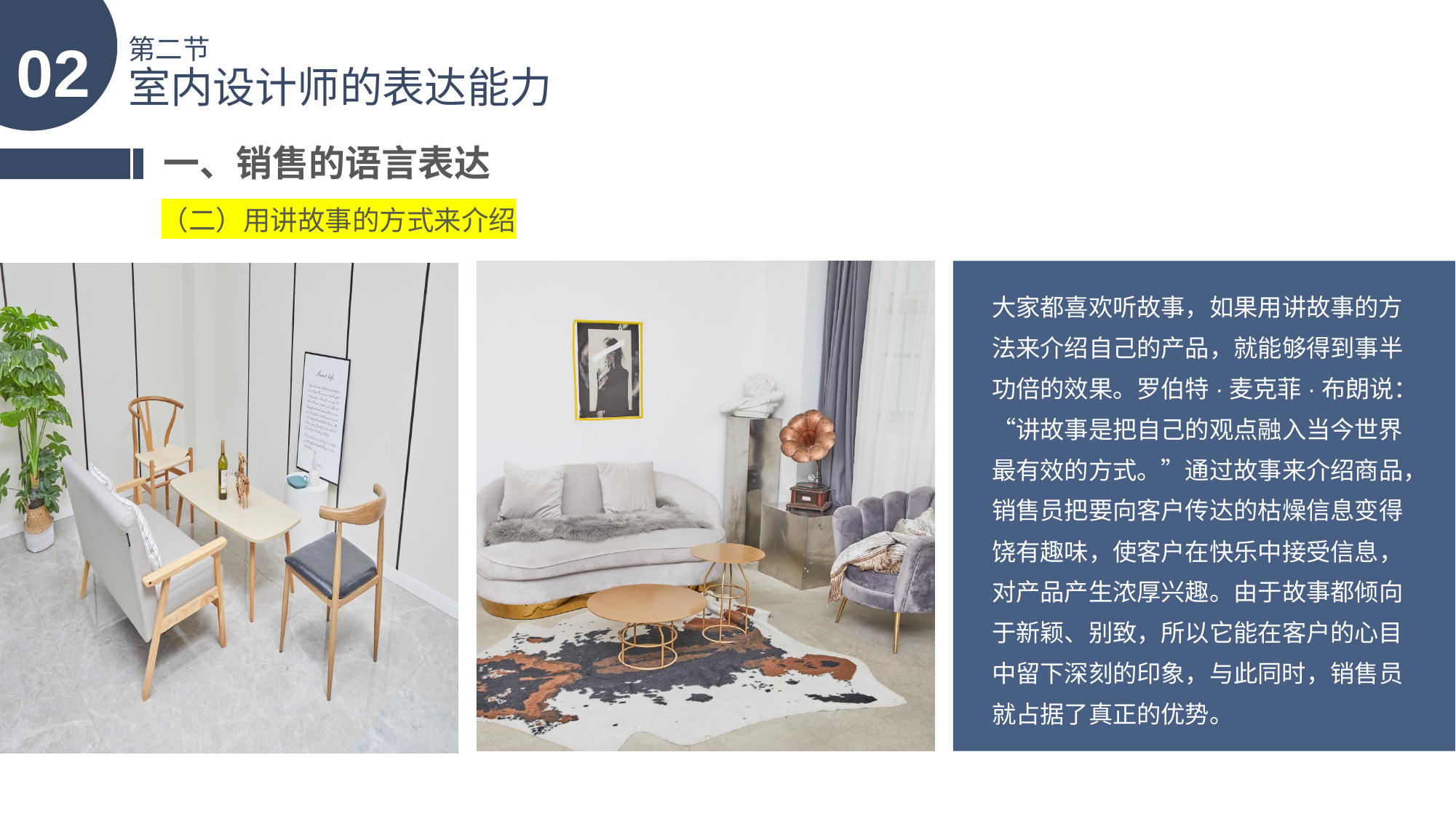

02
第二节
室内设计师的表达能力
一、销售的语言表达
（二）用讲故事的方式来介绍

大家都喜欢听故事，如果用讲故事的方法来介绍自己的产品，就能够得到事半功倍的效果。罗伯特·麦克菲·布朗说：“讲故事是把自己的观点融入当今世界最有效的方式。”通过故事来介绍商品，销售员把要向客户传达的枯燥信息变得饶有趣味，使客户在快乐中接受信息，对产品产生浓厚兴趣。由于故事都倾向于新颖、别致，所以它能在客户的心目中留下深刻的印象，与此同时，销售员就占据了真正的优势。